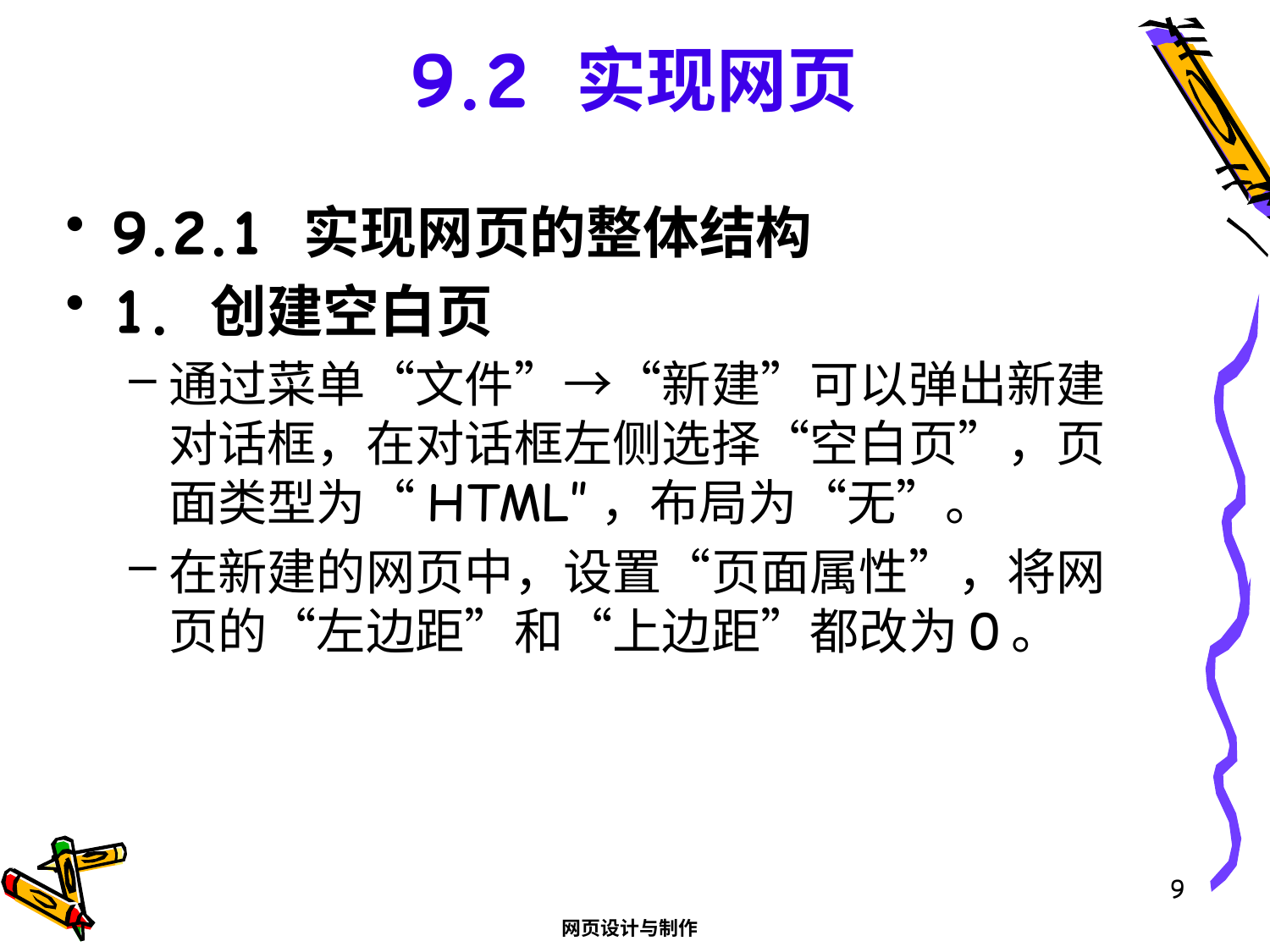

# 9.2 实现网页
9.2.1 实现网页的整体结构
1. 创建空白页
通过菜单“文件”→“新建”可以弹出新建对话框，在对话框左侧选择“空白页”，页面类型为“HTML”，布局为“无”。
在新建的网页中，设置“页面属性”，将网页的“左边距”和“上边距”都改为0。
9
网页设计与制作